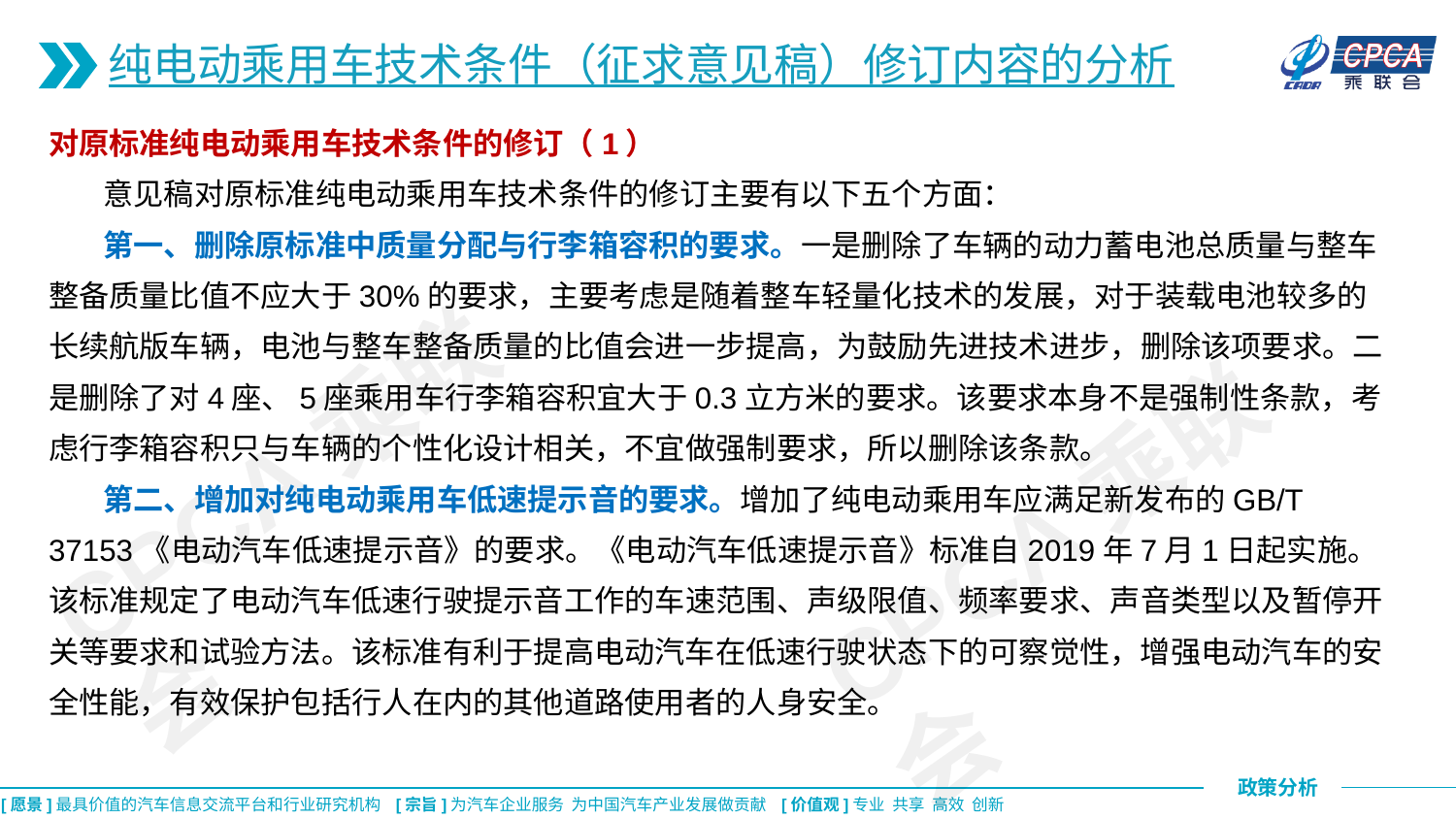

纯电动乘用车技术条件（征求意见稿）修订内容的分析
对原标准纯电动乘用车技术条件的修订（1）
       意见稿对原标准纯电动乘用车技术条件的修订主要有以下五个方面：
       第一、删除原标准中质量分配与行李箱容积的要求。一是删除了车辆的动力蓄电池总质量与整车整备质量比值不应大于30%的要求，主要考虑是随着整车轻量化技术的发展，对于装载电池较多的长续航版车辆，电池与整车整备质量的比值会进一步提高，为鼓励先进技术进步，删除该项要求。二是删除了对4座、5座乘用车行李箱容积宜大于0.3立方米的要求。该要求本身不是强制性条款，考虑行李箱容积只与车辆的个性化设计相关，不宜做强制要求，所以删除该条款。
       第二、增加对纯电动乘用车低速提示音的要求。增加了纯电动乘用车应满足新发布的GB/T 37153《电动汽车低速提示音》的要求。《电动汽车低速提示音》标准自2019年7月1日起实施。该标准规定了电动汽车低速行驶提示音工作的车速范围、声级限值、频率要求、声音类型以及暂停开关等要求和试验方法。该标准有利于提高电动汽车在低速行驶状态下的可察觉性，增强电动汽车的安全性能，有效保护包括行人在内的其他道路使用者的人身安全。
CPCA乘联会
CPCA乘联会